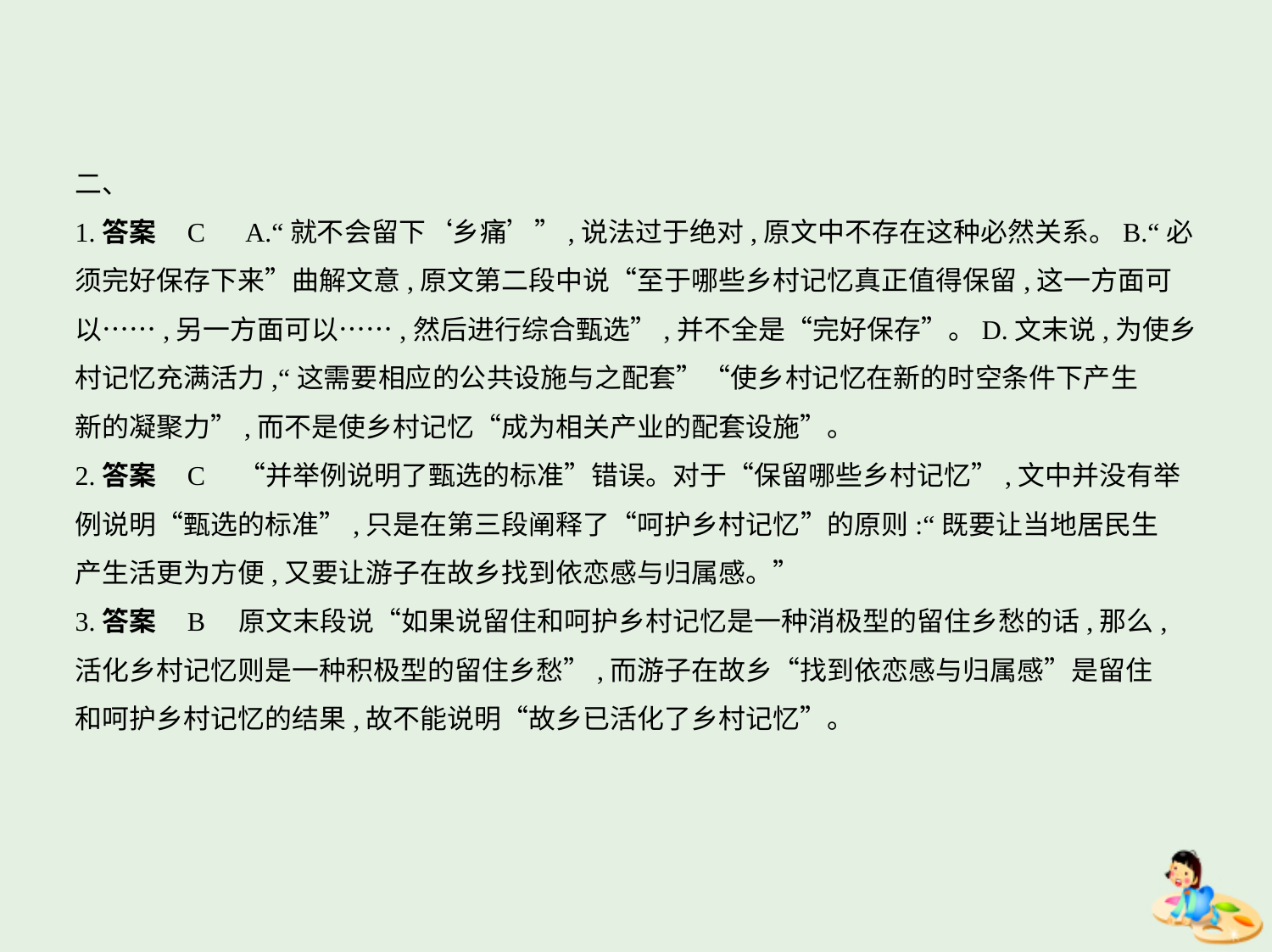

二、
1.答案    C　A.“就不会留下‘乡痛’”,说法过于绝对,原文中不存在这种必然关系。B.“必
须完好保存下来”曲解文意,原文第二段中说“至于哪些乡村记忆真正值得保留,这一方面可
以……,另一方面可以……,然后进行综合甄选”,并不全是“完好保存”。D.文末说,为使乡
村记忆充满活力,“这需要相应的公共设施与之配套”“使乡村记忆在新的时空条件下产生
新的凝聚力”,而不是使乡村记忆“成为相关产业的配套设施”。
2.答案    C　“并举例说明了甄选的标准”错误。对于“保留哪些乡村记忆”,文中并没有举
例说明“甄选的标准”,只是在第三段阐释了“呵护乡村记忆”的原则:“既要让当地居民生
产生活更为方便,又要让游子在故乡找到依恋感与归属感。”
3.答案    B　原文末段说“如果说留住和呵护乡村记忆是一种消极型的留住乡愁的话,那么,
活化乡村记忆则是一种积极型的留住乡愁”,而游子在故乡“找到依恋感与归属感”是留住
和呵护乡村记忆的结果,故不能说明“故乡已活化了乡村记忆”。